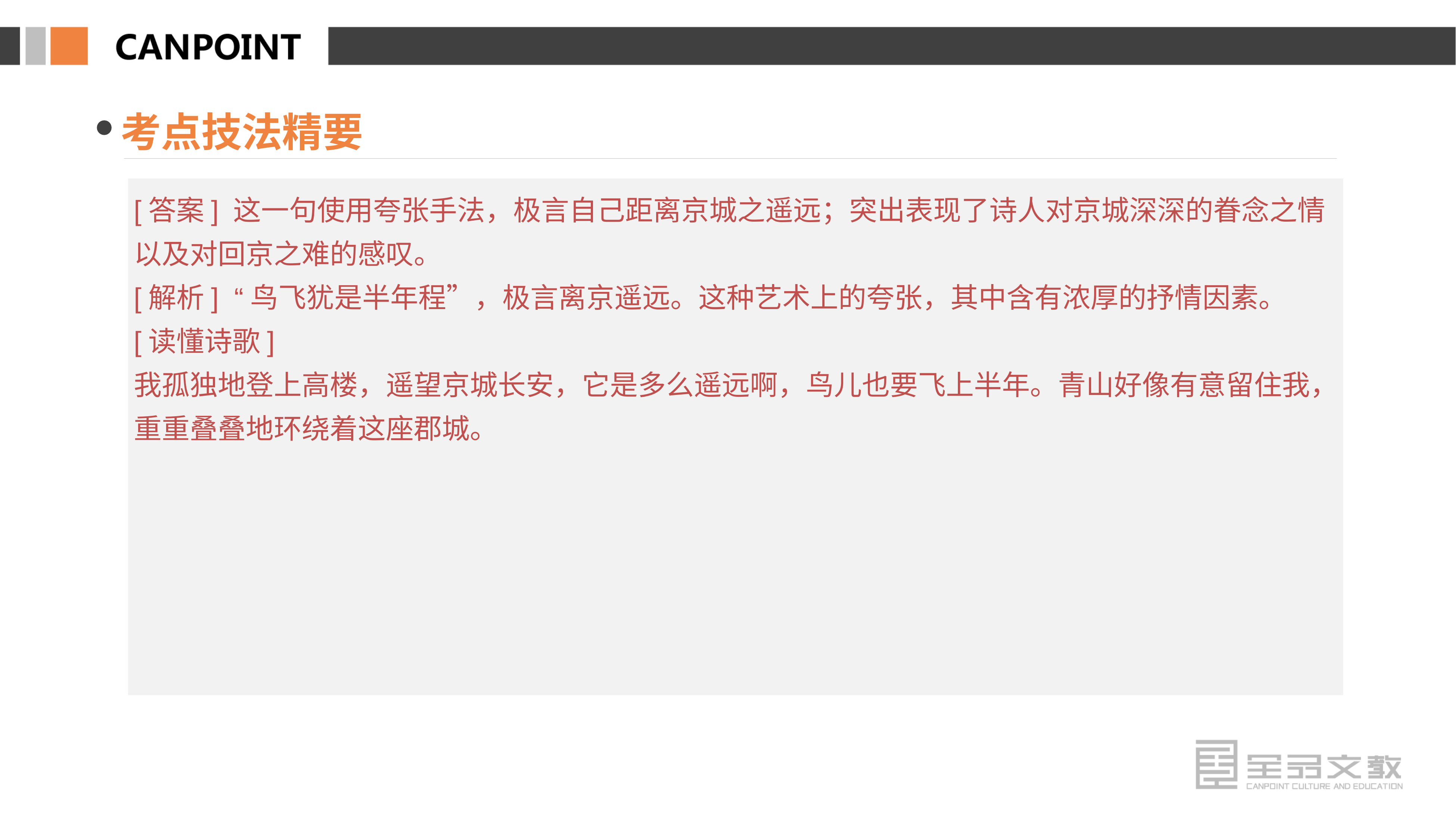

考点技法精要

[答案] 这一句使用夸张手法，极言自己距离京城之遥远；突出表现了诗人对京城深深的眷念之情以及对回京之难的感叹。
[解析]  “鸟飞犹是半年程”，极言离京遥远。这种艺术上的夸张，其中含有浓厚的抒情因素。
[读懂诗歌]
我孤独地登上高楼，遥望京城长安，它是多么遥远啊，鸟儿也要飞上半年。青山好像有意留住我，重重叠叠地环绕着这座郡城。